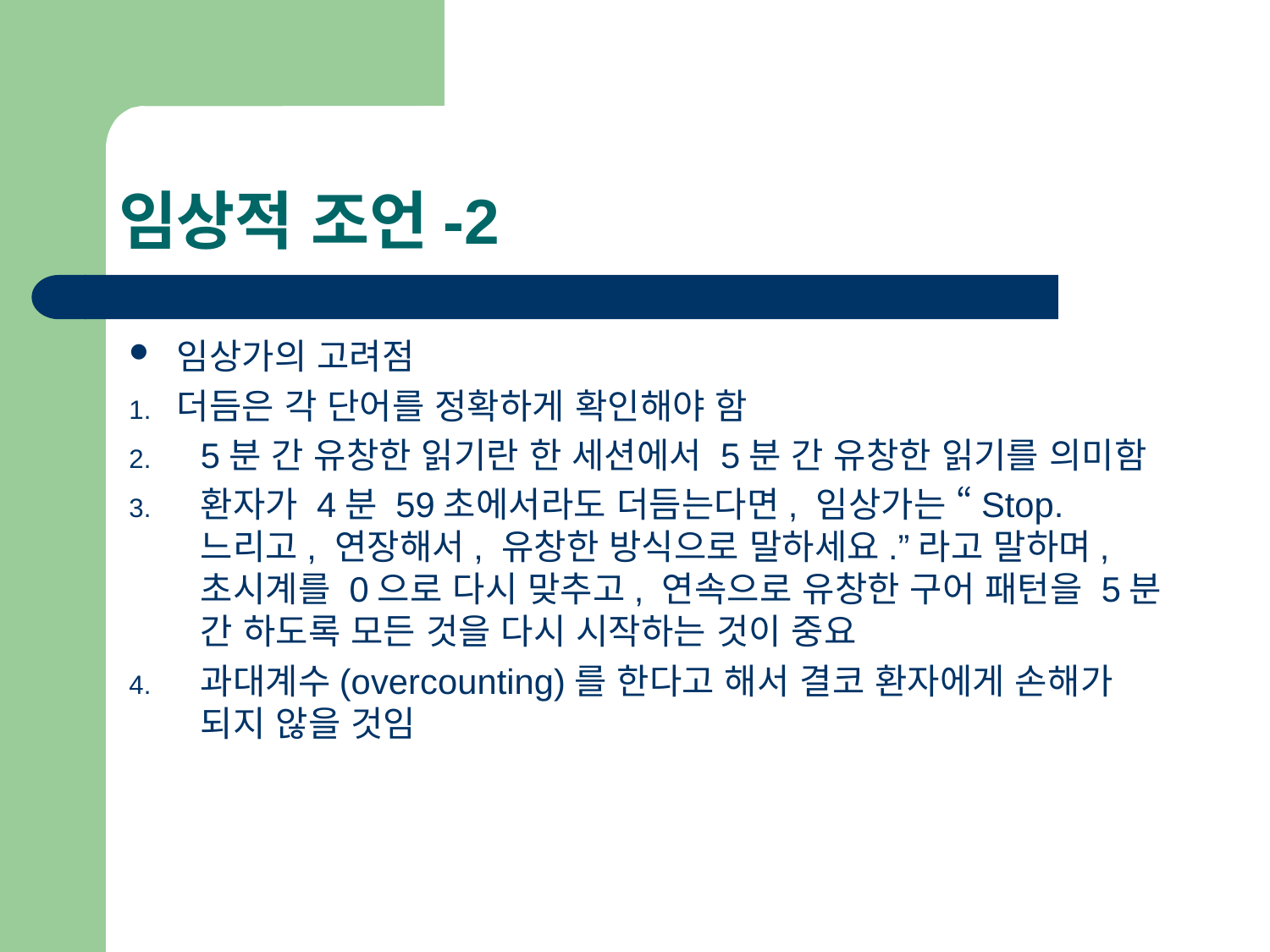

# 임상적 조언-2
임상가의 고려점
더듬은 각 단어를 정확하게 확인해야 함
5분 간 유창한 읽기란 한 세션에서 5분 간 유창한 읽기를 의미함
환자가 4분 59초에서라도 더듬는다면, 임상가는 “Stop. 느리고, 연장해서, 유창한 방식으로 말하세요.”라고 말하며, 초시계를 0으로 다시 맞추고, 연속으로 유창한 구어 패턴을 5분 간 하도록 모든 것을 다시 시작하는 것이 중요
과대계수(overcounting)를 한다고 해서 결코 환자에게 손해가 되지 않을 것임